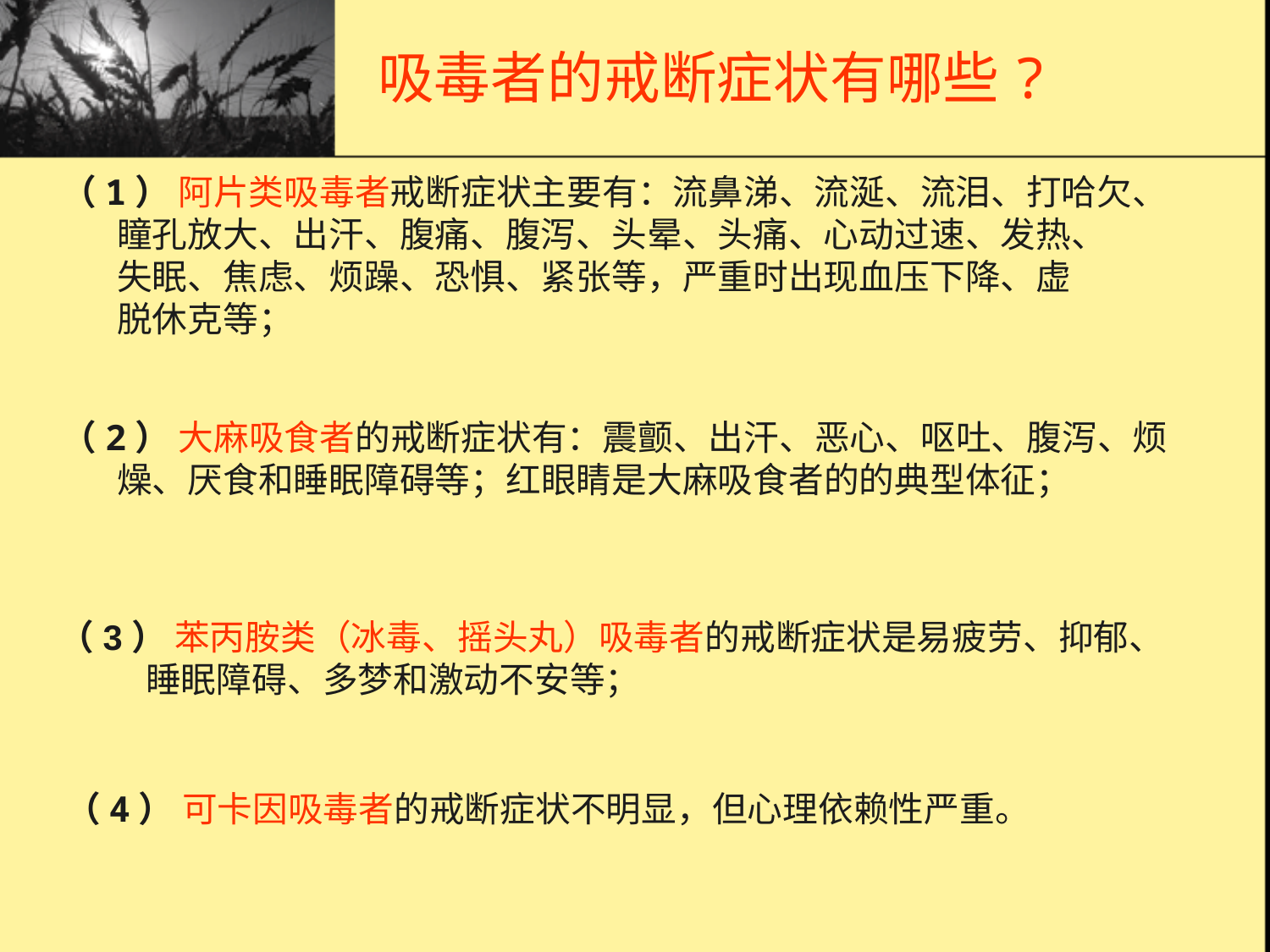

# 预防常识4吸毒者的戒断症状有哪些?
吸毒者的戒断症状有哪些?
（1） 阿片类吸毒者戒断症状主要有：流鼻涕、流涎、流泪、打哈欠、
      瞳孔放大、出汗、腹痛、腹泻、头晕、头痛、心动过速、发热、
      失眠、焦虑、烦躁、恐惧、紧张等，严重时出现血压下降、虚
      脱休克等；
（2） 大麻吸食者的戒断症状有：震颤、出汗、恶心、呕吐、腹泻、烦
      燥、厌食和睡眠障碍等；红眼睛是大麻吸食者的的典型体征；
（3） 苯丙胺类（冰毒、摇头丸）吸毒者的戒断症状是易疲劳、抑郁、
          睡眠障碍、多梦和激动不安等；
（4） 可卡因吸毒者的戒断症状不明显，但心理依赖性严重。